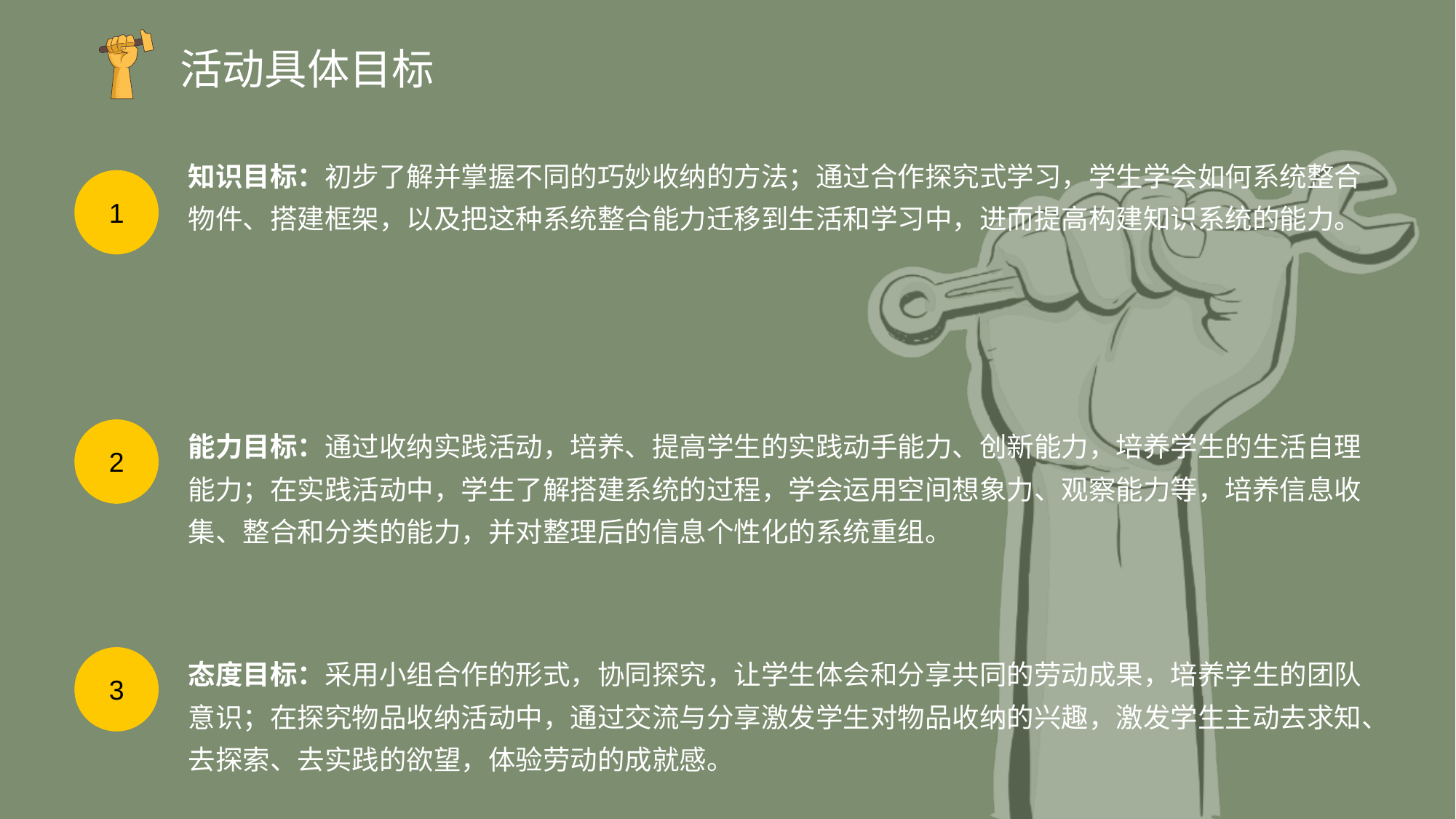

活动具体目标
知识目标：初步了解并掌握不同的巧妙收纳的方法；通过合作探究式学习，学生学会如何系统整合物件、搭建框架，以及把这种系统整合能力迁移到生活和学习中，进而提高构建知识系统的能力。
1

能力目标：通过收纳实践活动，培养、提高学生的实践动手能力、创新能力，培养学生的生活自理能力；在实践活动中，学生了解搭建系统的过程，学会运用空间想象力、观察能力等，培养信息收集、整合和分类的能力，并对整理后的信息个性化的系统重组。
2
态度目标：采用小组合作的形式，协同探究，让学生体会和分享共同的劳动成果，培养学生的团队意识；在探究物品收纳活动中，通过交流与分享激发学生对物品收纳的兴趣，激发学生主动去求知、去探索、去实践的欲望，体验劳动的成就感。
3